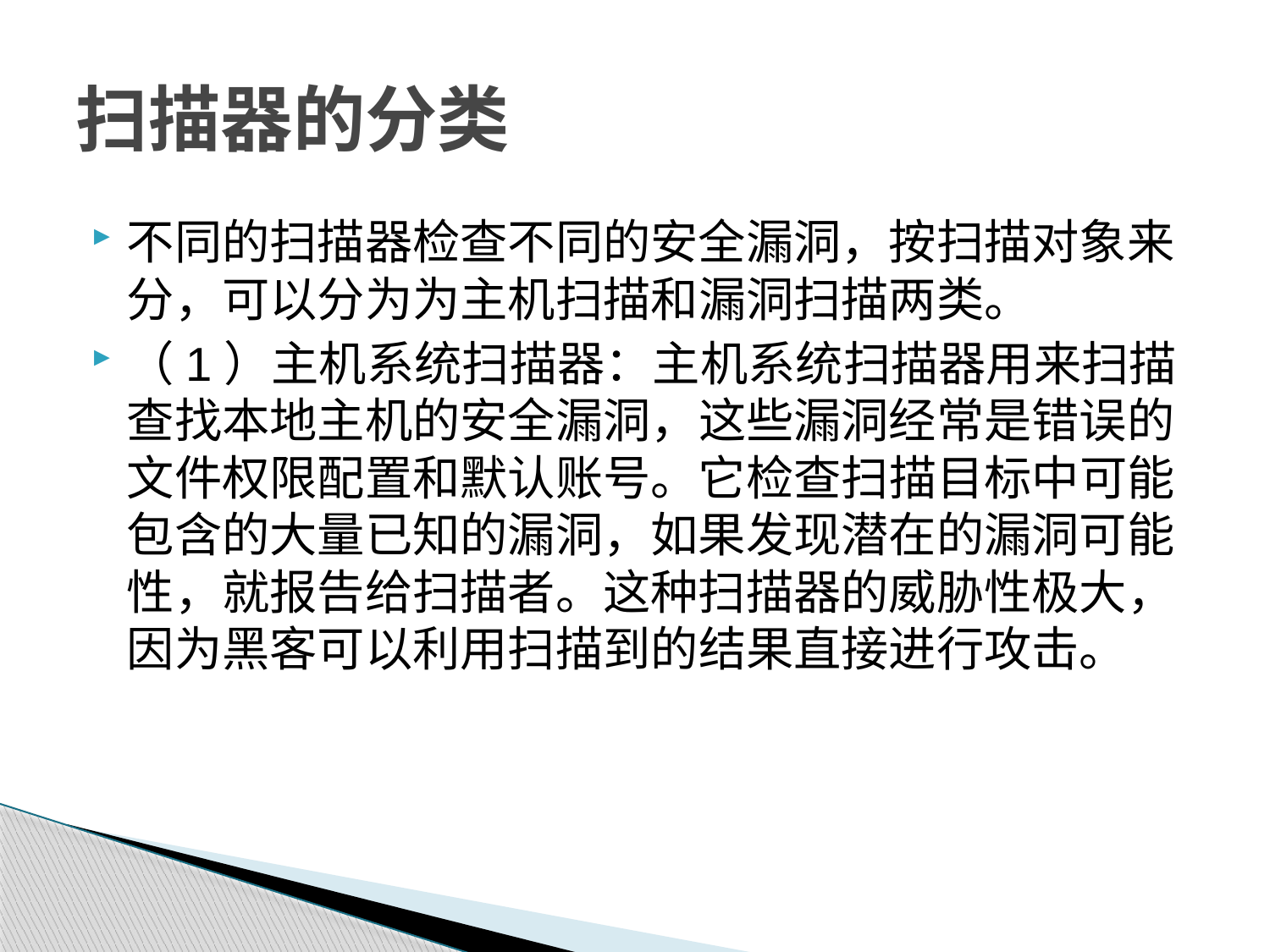

# 扫描器的分类
不同的扫描器检查不同的安全漏洞，按扫描对象来分，可以分为为主机扫描和漏洞扫描两类。
（1）主机系统扫描器：主机系统扫描器用来扫描查找本地主机的安全漏洞，这些漏洞经常是错误的文件权限配置和默认账号。它检查扫描目标中可能包含的大量已知的漏洞，如果发现潜在的漏洞可能性，就报告给扫描者。这种扫描器的威胁性极大，因为黑客可以利用扫描到的结果直接进行攻击。